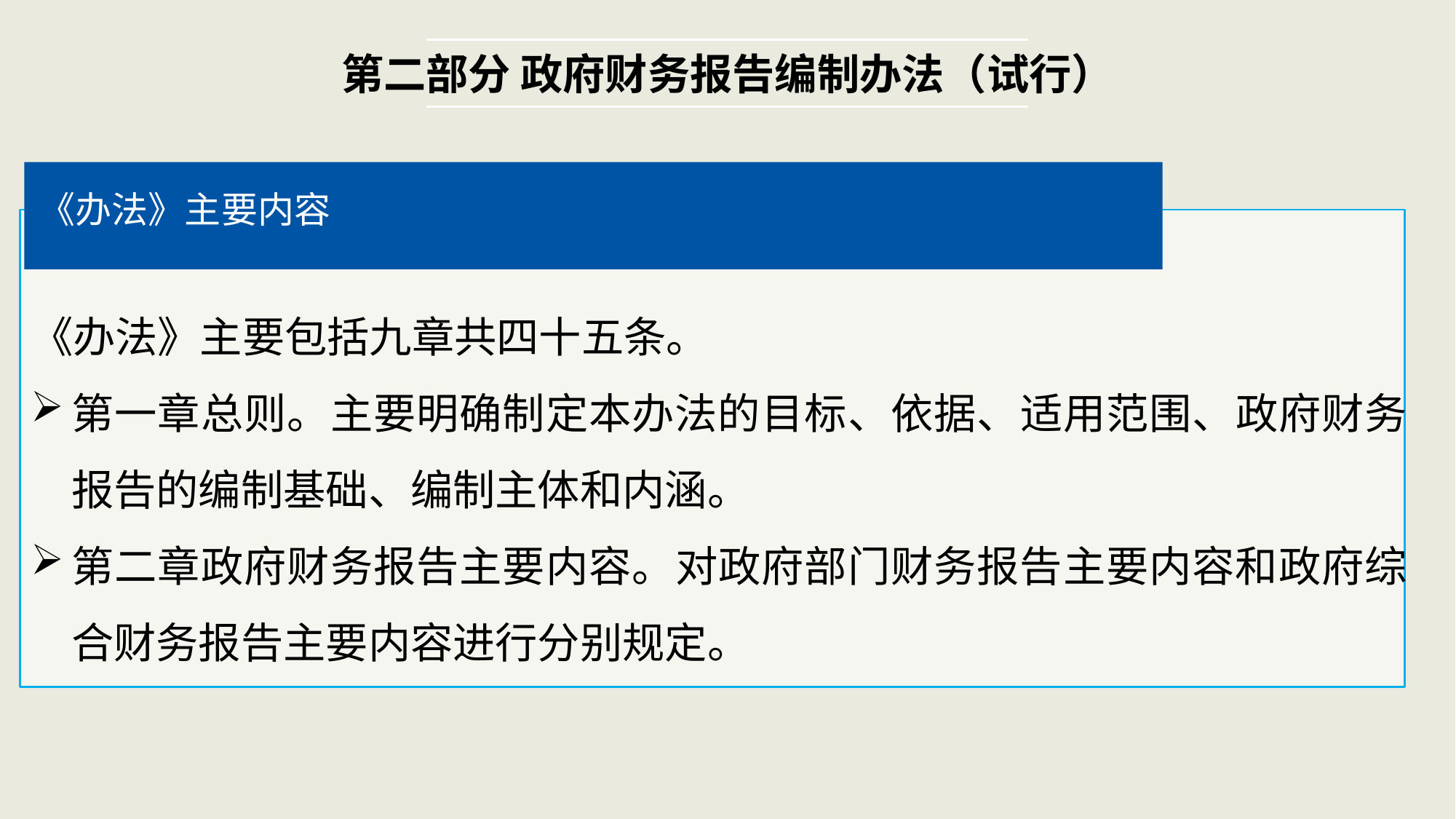

第二部分 政府财务报告编制办法（试行）

《办法》主要内容

《办法》主要包括九章共四十五条。
第一章总则。主要明确制定本办法的目标、依据、适用范围、政府财务报告的编制基础、编制主体和内涵。
第二章政府财务报告主要内容。对政府部门财务报告主要内容和政府综合财务报告主要内容进行分别规定。
24